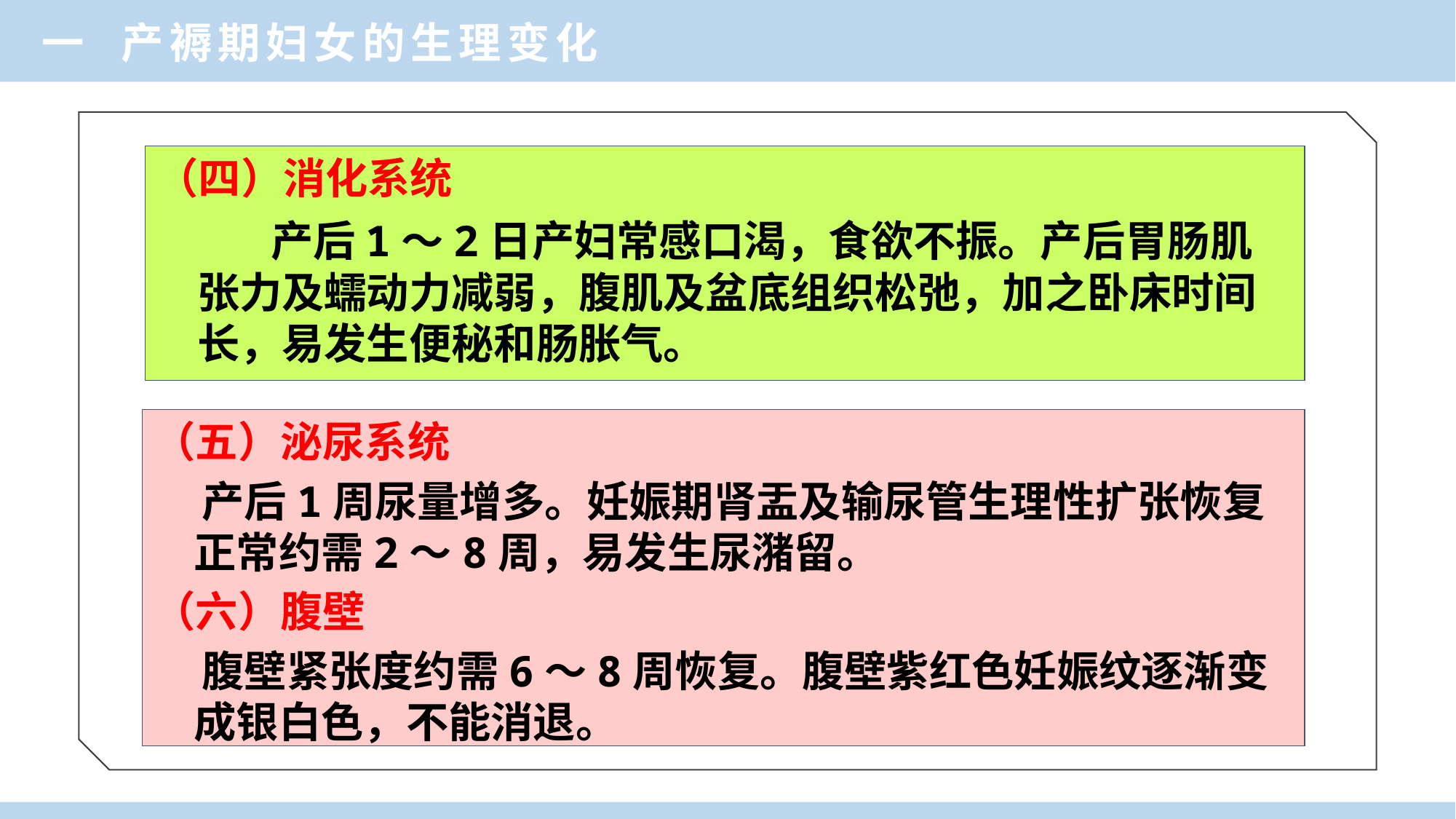

一  产褥期妇女的生理变化

（四）消化系统
          产后1～2日产妇常感口渴，食欲不振。产后胃肠肌张力及蠕动力减弱，腹肌及盆底组织松弛，加之卧床时间长，易发生便秘和肠胀气。
（五）泌尿系统
    产后1周尿量增多。妊娠期肾盂及输尿管生理性扩张恢复正常约需2～8周，易发生尿潴留。
（六）腹壁
    腹壁紧张度约需6～8周恢复。腹壁紫红色妊娠纹逐渐变成银白色，不能消退。